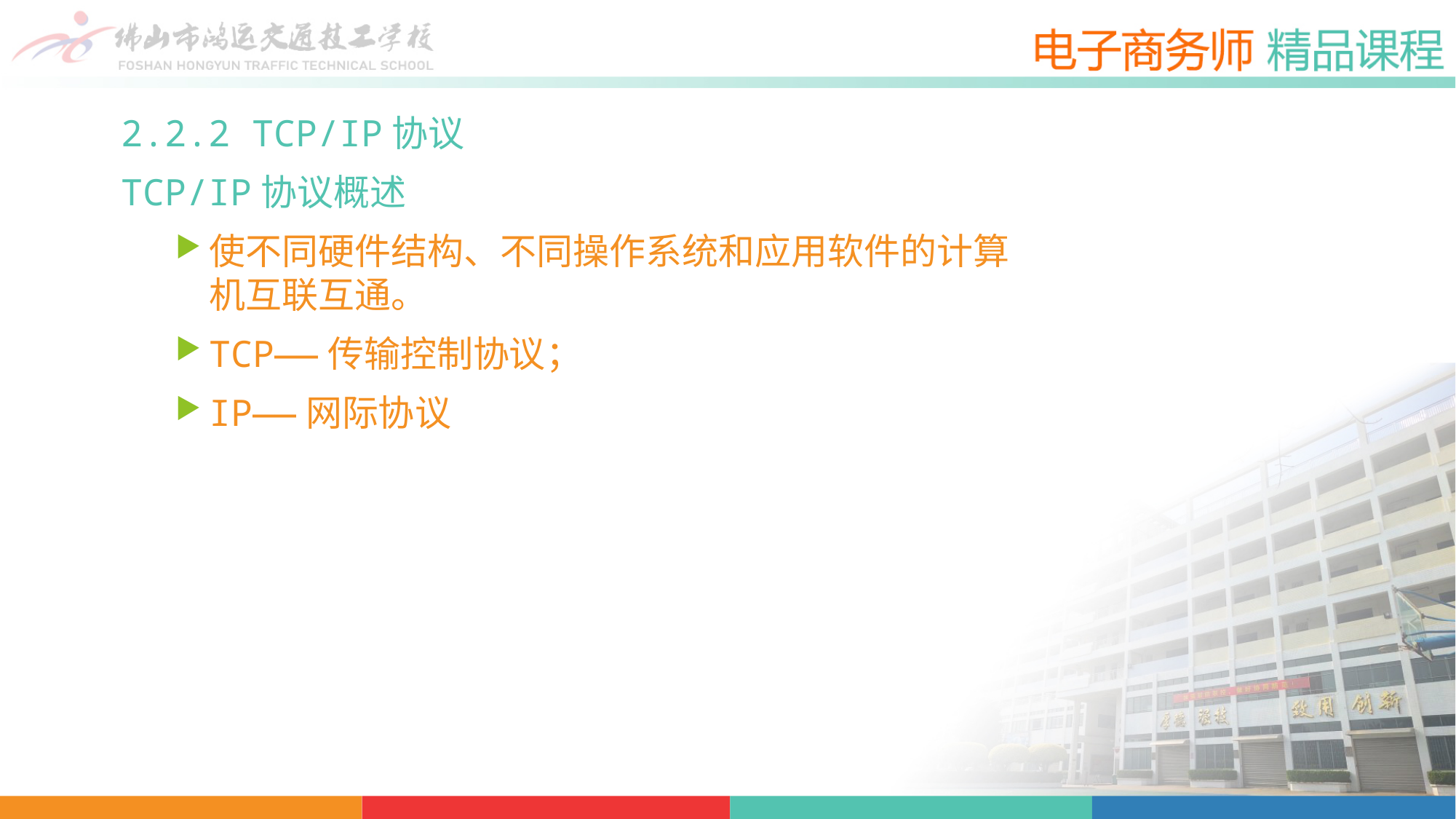

2.2.2 TCP/IP协议
TCP/IP协议概述
使不同硬件结构、不同操作系统和应用软件的计算机互联互通。
TCP——传输控制协议；
IP——网际协议